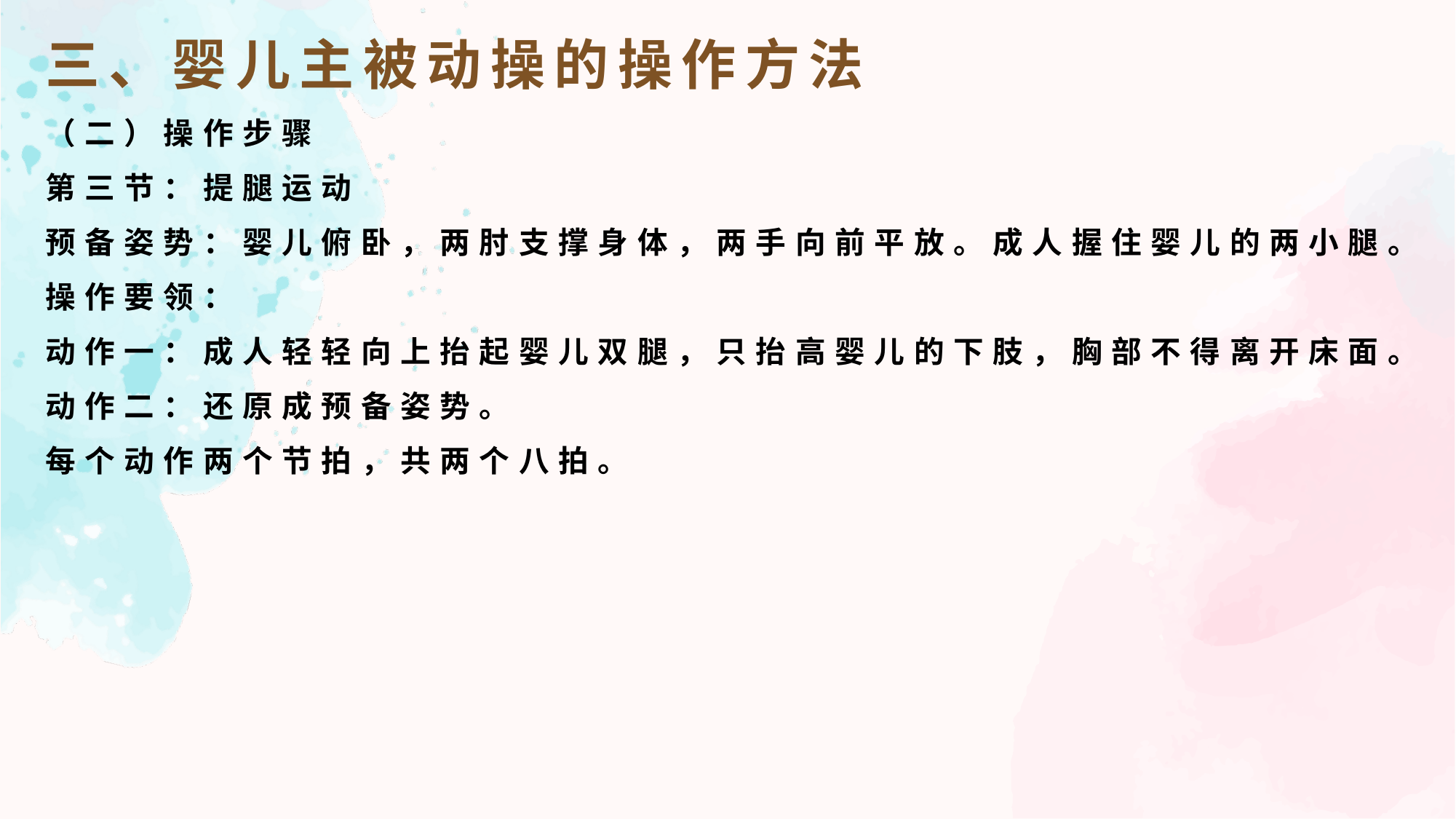

三、婴儿主被动操的操作方法
（二）操作步骤
第三节：提腿运动
预备姿势：婴儿俯卧，两肘支撑身体，两手向前平放。成人握住婴儿的两小腿。
操作要领：
动作一：成人轻轻向上抬起婴儿双腿，只抬高婴儿的下肢，胸部不得离开床面。
动作二：还原成预备姿势。
每个动作两个节拍，共两个八拍。